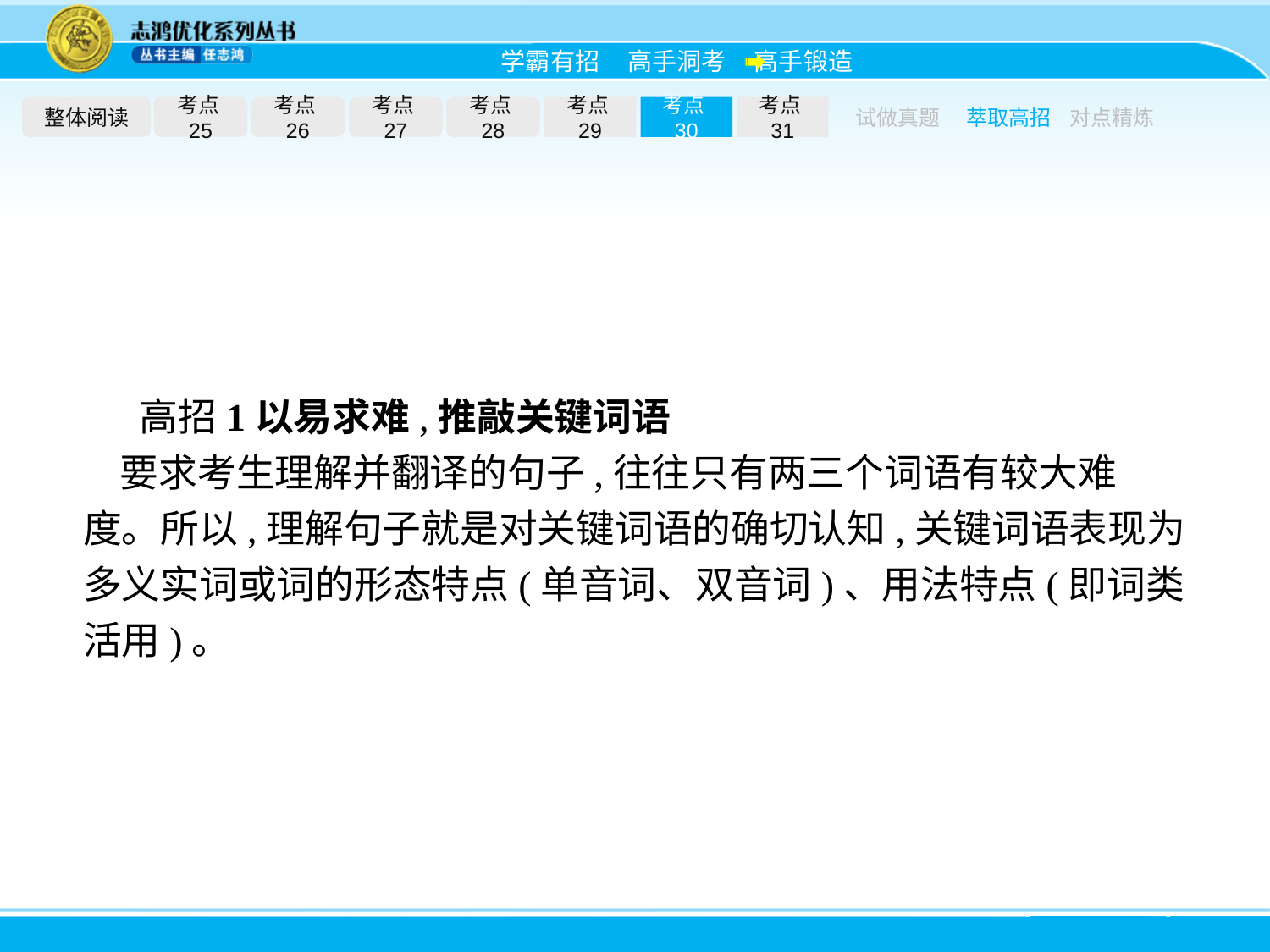

整体阅读
考点25
考点26
考点27
考点28
考点29
考点30
考点31
试做真题
萃取高招
对点精炼
高招1以易求难,推敲关键词语
要求考生理解并翻译的句子,往往只有两三个词语有较大难度。所以,理解句子就是对关键词语的确切认知,关键词语表现为多义实词或词的形态特点(单音词、双音词)、用法特点(即词类活用)。